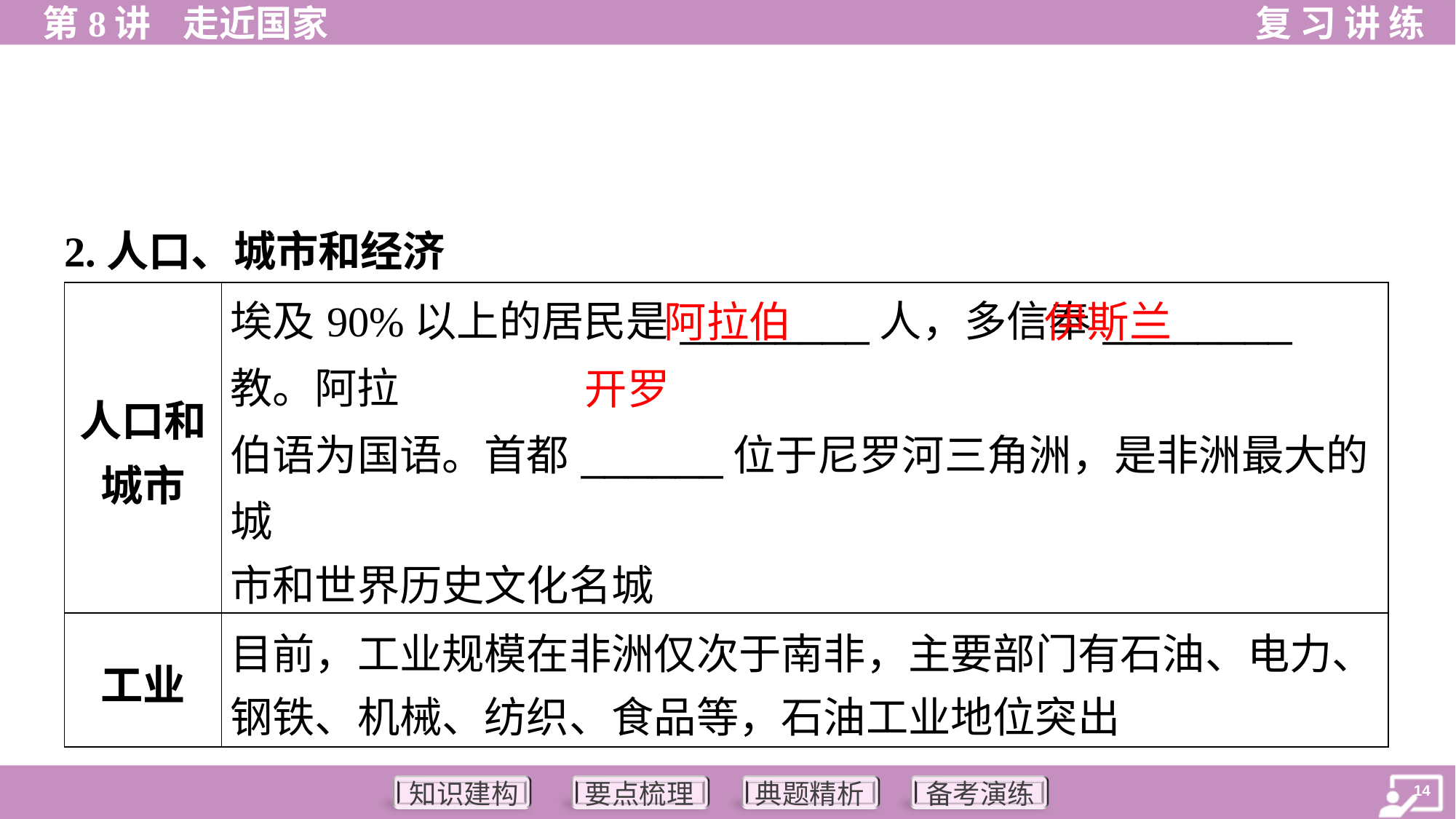

2.人口、城市和经济
| 人口和 城市 | 埃及90%以上的居民是\_\_\_\_\_\_\_\_人，多信奉\_\_\_\_\_\_\_\_教。阿拉 伯语为国语。首都\_\_\_\_\_\_位于尼罗河三角洲，是非洲最大的城 市和世界历史文化名城 |
| --- | --- |
| 工业 | 目前，工业规模在非洲仅次于南非，主要部门有石油、电力、 钢铁、机械、纺织、食品等，石油工业地位突出 |
阿拉伯
伊斯兰
开罗